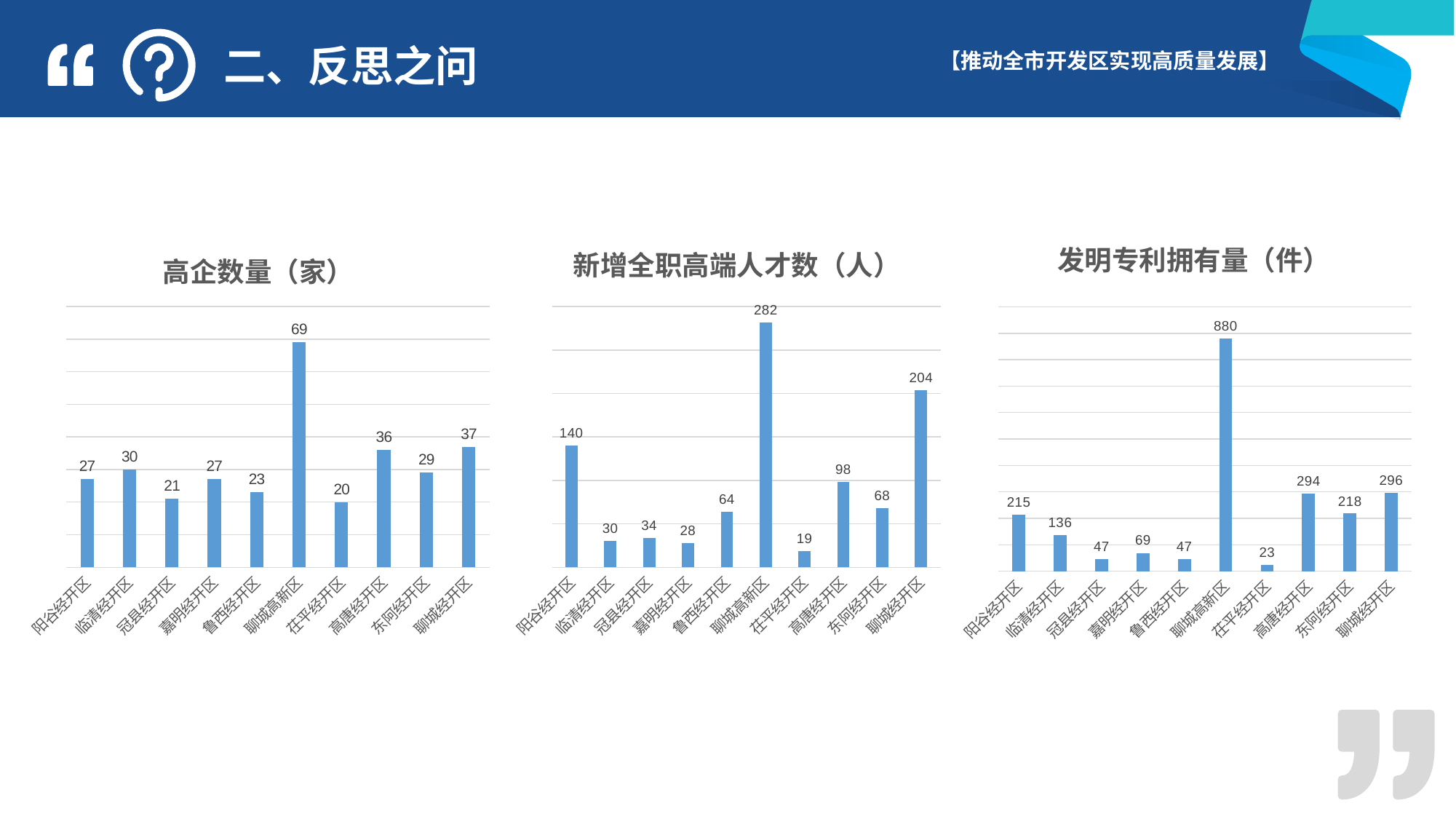

二、反思之问

### Chart: 高企数量（家）

| Category |  |
|---|---|
| 阳谷经开区 | 27.0 |
| 临清经开区 | 30.0 |
| 冠县经开区 | 21.0 |
| 嘉明经开区 | 27.0 |
| 鲁西经开区 | 23.0 |
| 聊城高新区 | 69.0 |
| 茌平经开区 | 20.0 |
| 高唐经开区 | 36.0 |
| 东阿经开区 | 29.0 |
| 聊城经开区 | 37.0 |

### Chart: 新增全职高端人才数（人）

| Category |  |
|---|---|
| 阳谷经开区 | 140.0 |
| 临清经开区 | 30.0 |
| 冠县经开区 | 34.0 |
| 嘉明经开区 | 28.0 |
| 鲁西经开区 | 64.0 |
| 聊城高新区 | 282.0 |
| 茌平经开区 | 19.0 |
| 高唐经开区 | 98.0 |
| 东阿经开区 | 68.0 |
| 聊城经开区 | 204.0 |

### Chart: 发明专利拥有量（件）

| Category |  |
|---|---|
| 阳谷经开区 | 215.0 |
| 临清经开区 | 136.0 |
| 冠县经开区 | 47.0 |
| 嘉明经开区 | 69.0 |
| 鲁西经开区 | 47.0 |
| 聊城高新区 | 880.0 |
| 茌平经开区 | 23.0 |
| 高唐经开区 | 294.0 |
| 东阿经开区 | 218.0 |
| 聊城经开区 | 296.0 |